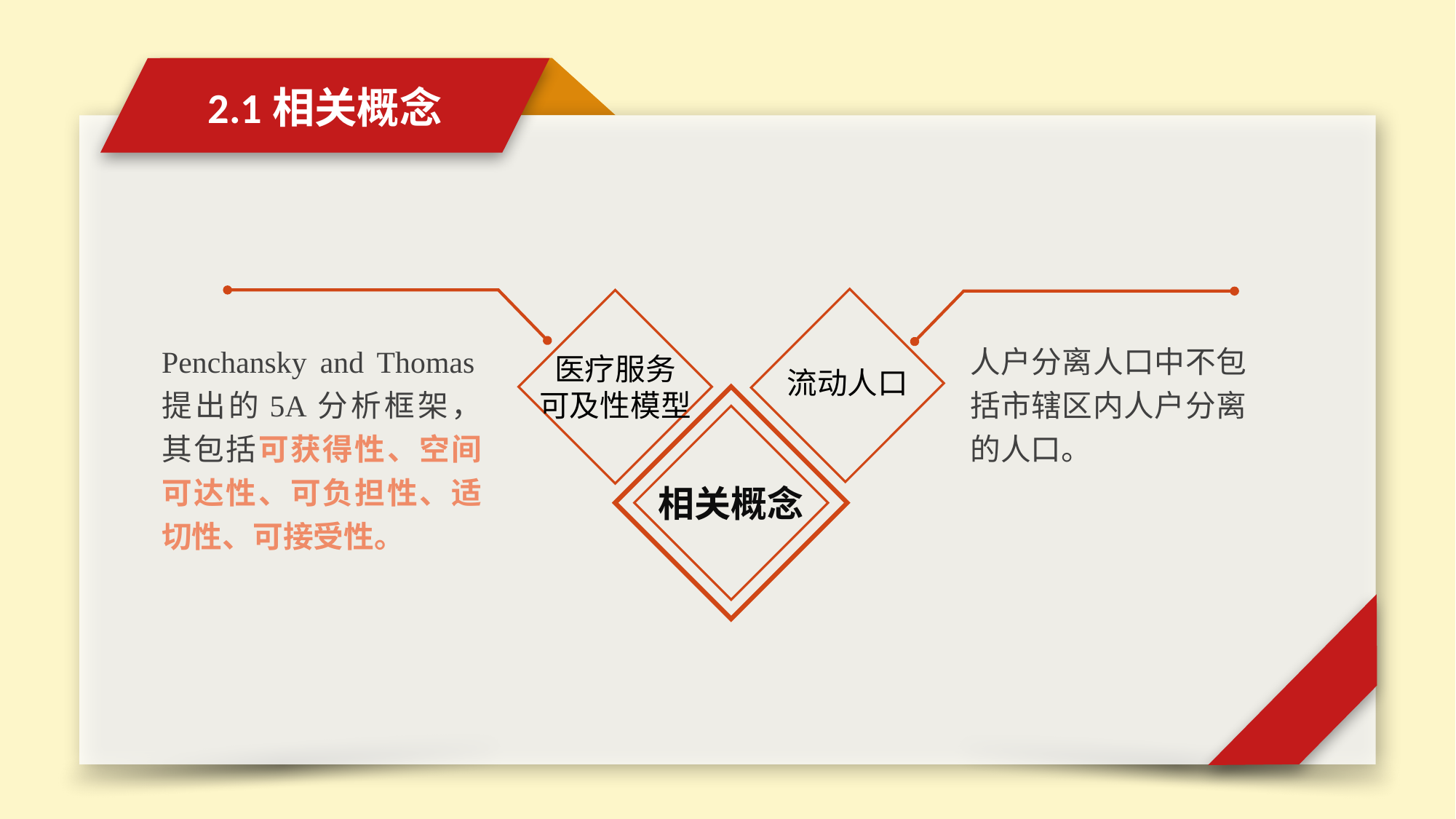

2.1相关概念

Penchansky and Thomas提出的5A分析框架，其包括可获得性、空间可达性、可负担性、适切性、可接受性。
人户分离人口中不包括市辖区内人户分离的人口。
医疗服务
可及性模型
流动人口

相关概念